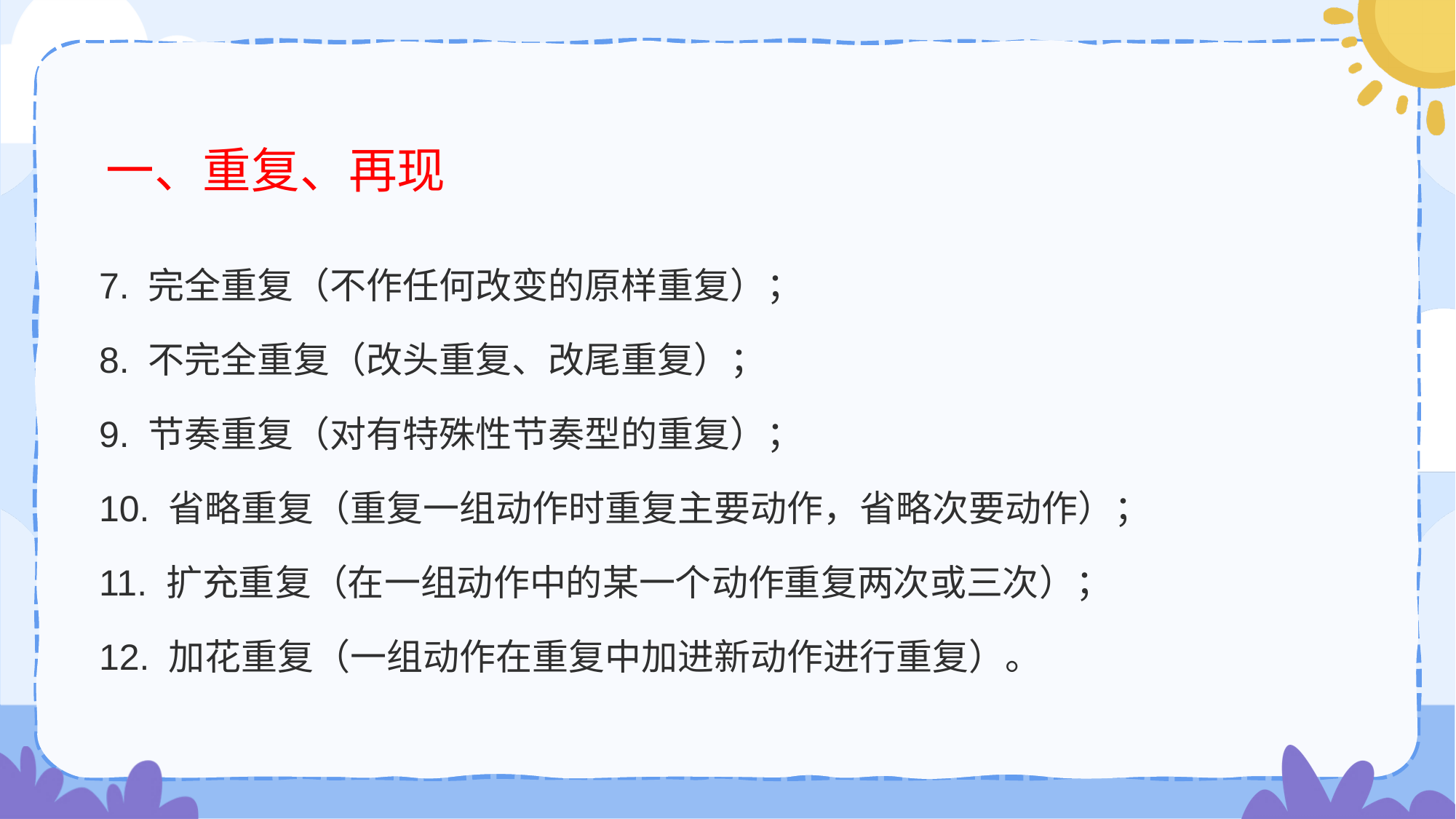

# 一、重复、再现
7. 完全重复（不作任何改变的原样重复）；
8. 不完全重复（改头重复、改尾重复）；
9. 节奏重复（对有特殊性节奏型的重复）；
10. 省略重复（重复一组动作时重复主要动作，省略次要动作）；
11. 扩充重复（在一组动作中的某一个动作重复两次或三次）；
12. 加花重复（一组动作在重复中加进新动作进行重复）。